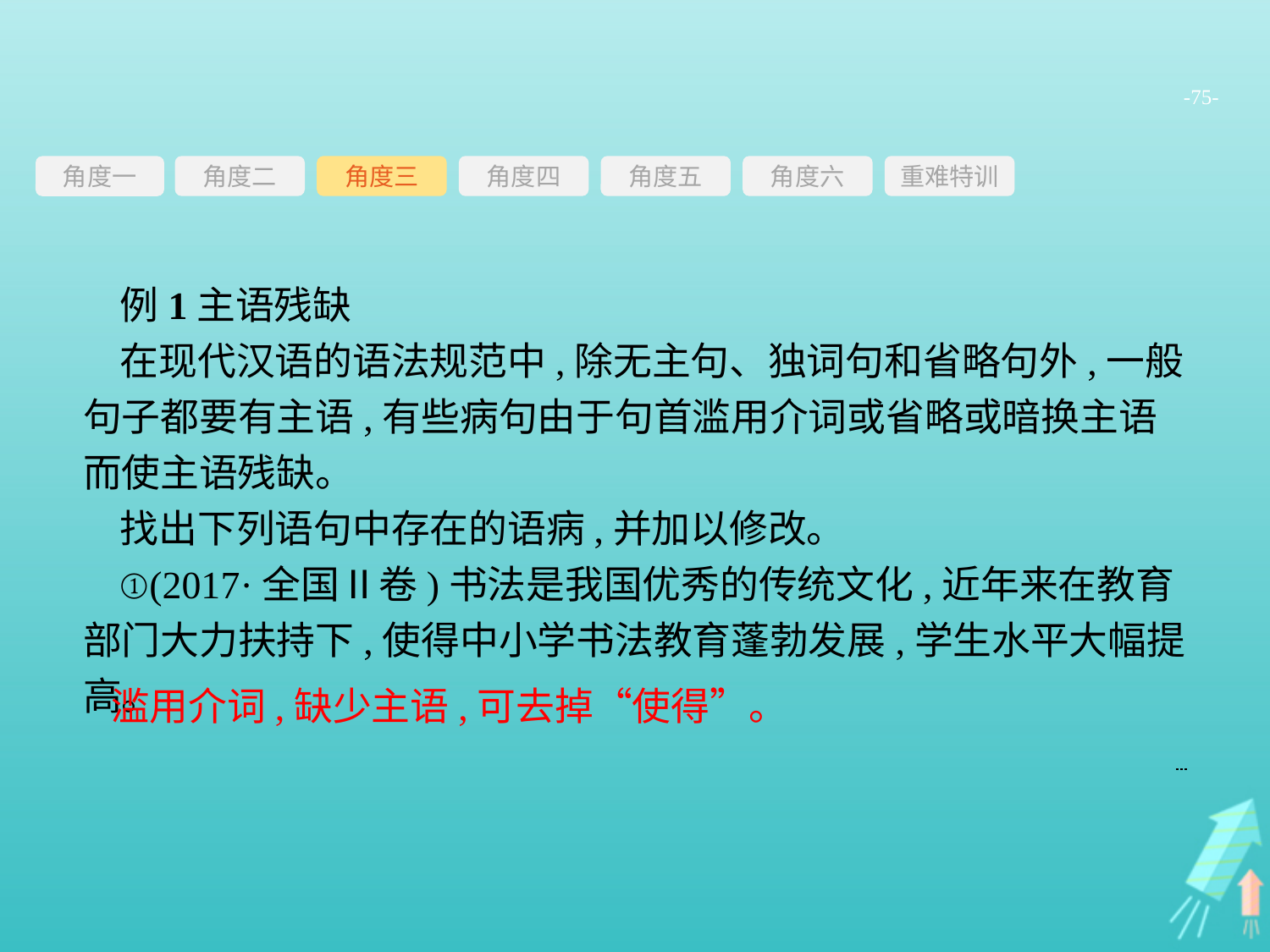

-75-
角度三
角度四
角度五
角度六
重难特训
角度二
角度一
例1主语残缺
在现代汉语的语法规范中,除无主句、独词句和省略句外,一般句子都要有主语,有些病句由于句首滥用介词或省略或暗换主语而使主语残缺。
找出下列语句中存在的语病,并加以修改。
①(2017·全国Ⅱ卷)书法是我国优秀的传统文化,近年来在教育部门大力扶持下,使得中小学书法教育蓬勃发展,学生水平大幅提高。

滥用介词,缺少主语,可去掉“使得”。